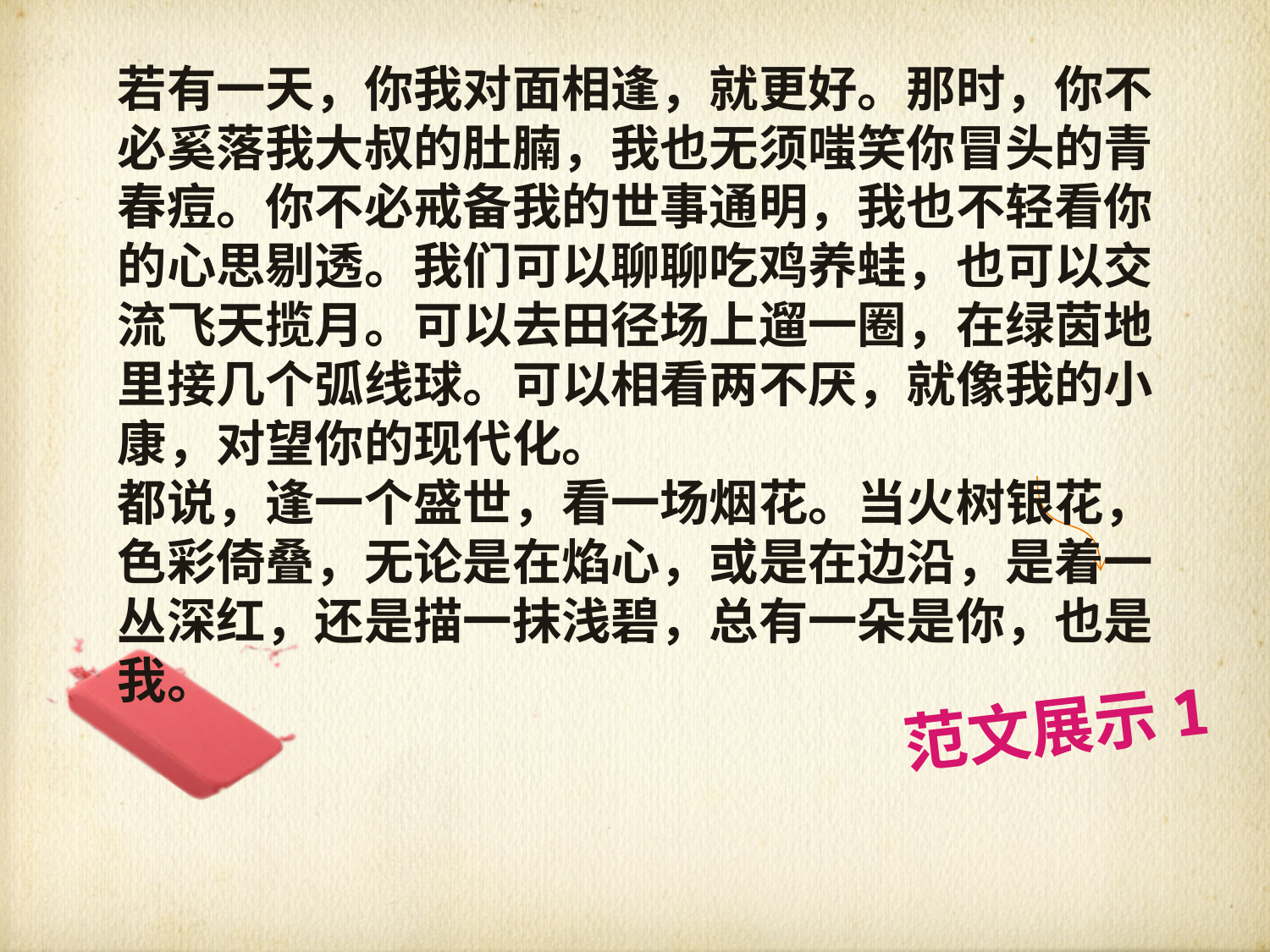

若有一天，你我对面相逢，就更好。那时，你不必奚落我大叔的肚腩，我也无须嗤笑你冒头的青春痘。你不必戒备我的世事通明，我也不轻看你的心思剔透。我们可以聊聊吃鸡养蛙，也可以交流飞天揽月。可以去田径场上遛一圈，在绿茵地里接几个弧线球。可以相看两不厌，就像我的小康，对望你的现代化。
都说，逢一个盛世，看一场烟花。当火树银花，色彩倚叠，无论是在焰心，或是在边沿，是着一丛深红，还是描一抹浅碧，总有一朵是你，也是我。
范文展示1